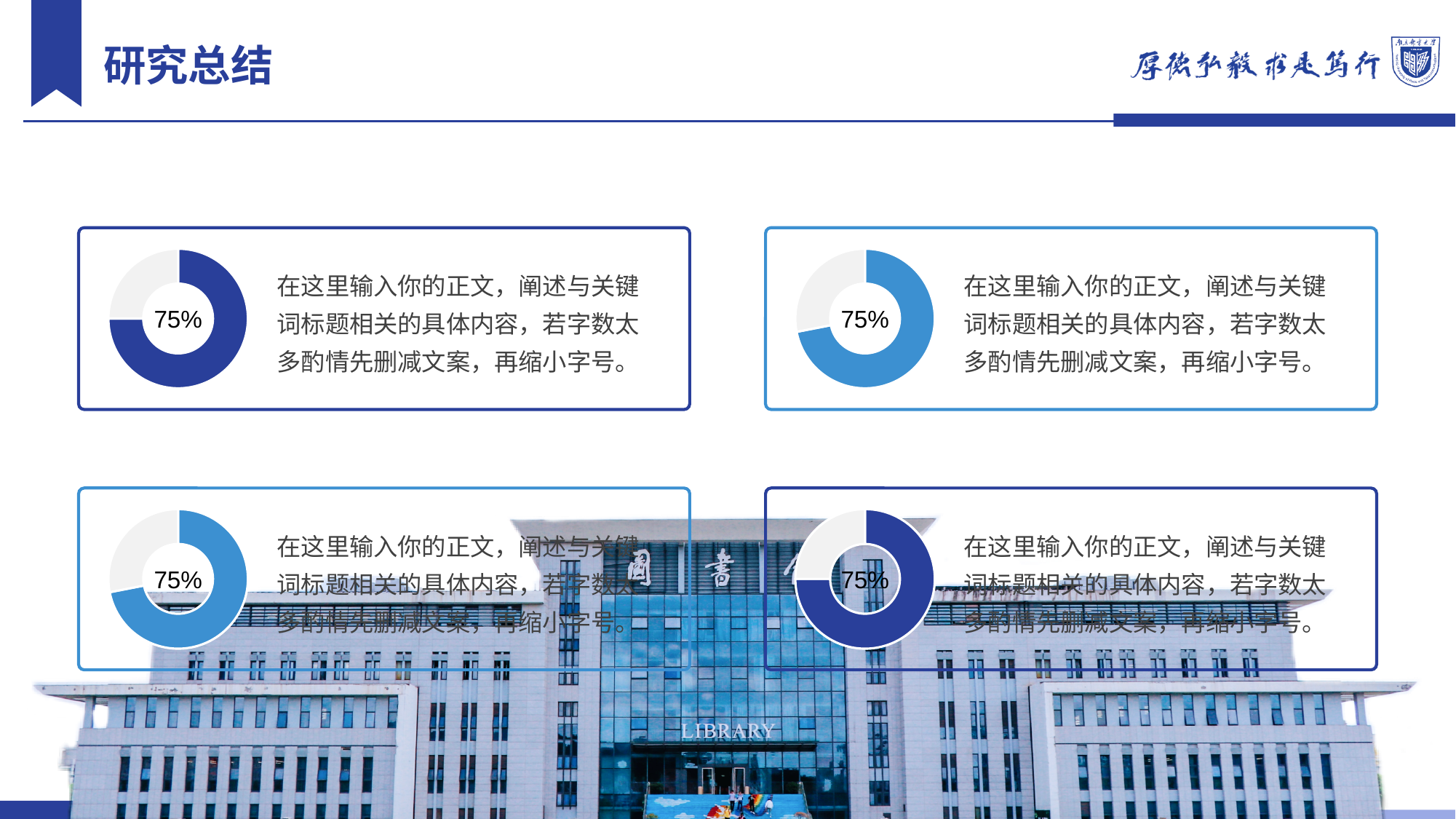

研究总结

### Chart

| Category | 销售额 |
|---|---|
| 第一季度 | 75.0 |
| 第二季度 | 25.0 |
在这里输入你的正文，阐述与关键词标题相关的具体内容，若字数太多酌情先删减文案，再缩小字号。
75%

### Chart

| Category | 销售额 |
|---|---|
| 第一季度 | 8.2 |
| 第二季度 | 3.2 |
在这里输入你的正文，阐述与关键词标题相关的具体内容，若字数太多酌情先删减文案，再缩小字号。
75%

### Chart

| Category | 销售额 |
|---|---|
| 第一季度 | 8.2 |
| 第二季度 | 3.2 |
在这里输入你的正文，阐述与关键词标题相关的具体内容，若字数太多酌情先删减文案，再缩小字号。
75%

### Chart

| Category | 销售额 |
|---|---|
| 第一季度 | 75.0 |
| 第二季度 | 25.0 |
在这里输入你的正文，阐述与关键词标题相关的具体内容，若字数太多酌情先删减文案，再缩小字号。
75%